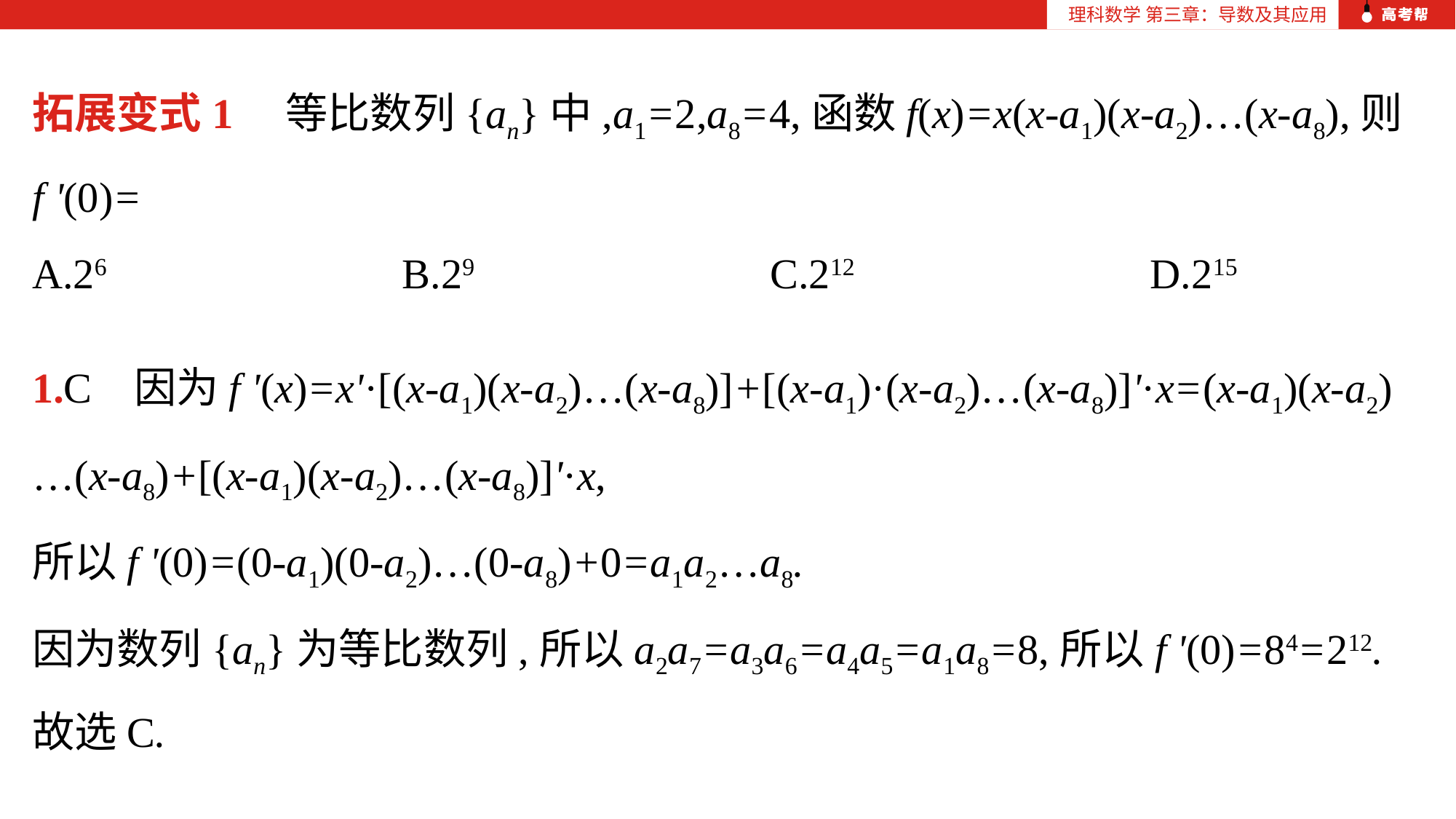

理科数学 第三章：导数及其应用
理科数学 第三章：导数及其应用

拓展变式1    等比数列{an}中,a1=2,a8=4,函数f(x)=x(x-a1)(x-a2)…(x-a8),则
f '(0)=
A.26                            B.29                            C.212                            D.215
1.C   因为f '(x)=x'·[(x-a1)(x-a2)…(x-a8)]+[(x-a1)·(x-a2)…(x-a8)]'·x=(x-a1)(x-a2)…(x-a8)+[(x-a1)(x-a2)…(x-a8)]'·x,
所以f '(0)=(0-a1)(0-a2)…(0-a8)+0=a1a2…a8.
因为数列{an}为等比数列,所以a2a7=a3a6=a4a5=a1a8=8,所以f '(0)=84=212.故选C.